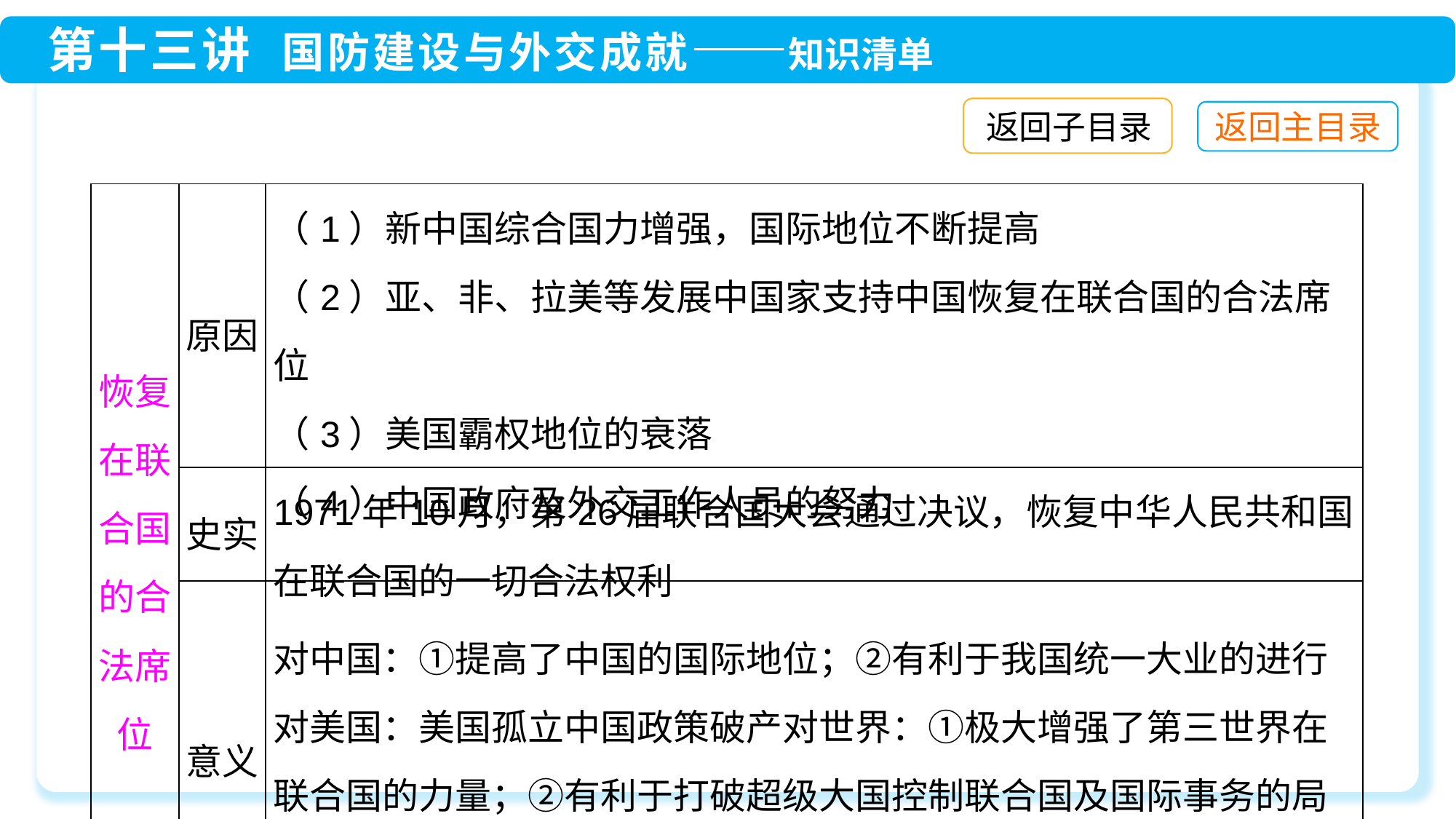

返回子目录
| 恢复在联合国的合法席位 | 原因 | （1）新中国综合国力增强，国际地位不断提高 （2）亚、非、拉美等发展中国家支持中国恢复在联合国的合法席位 （3）美国霸权地位的衰落 （4）中国政府及外交工作人员的努力 |
| --- | --- | --- |
|  | 史实 | 1971年10月，第26届联合国大会通过决议，恢复中华人民共和国在联合国的一切合法权利 |
|  | 意义 | 对中国：①提高了中国的国际地位；②有利于我国统一大业的进行对美国：美国孤立中国政策破产对世界：①极大增强了第三世界在联合国的力量；②有利于打破超级大国控制联合国及国际事务的局面；③有利于维护世界和平；④有利于联合国家旨的实现 |